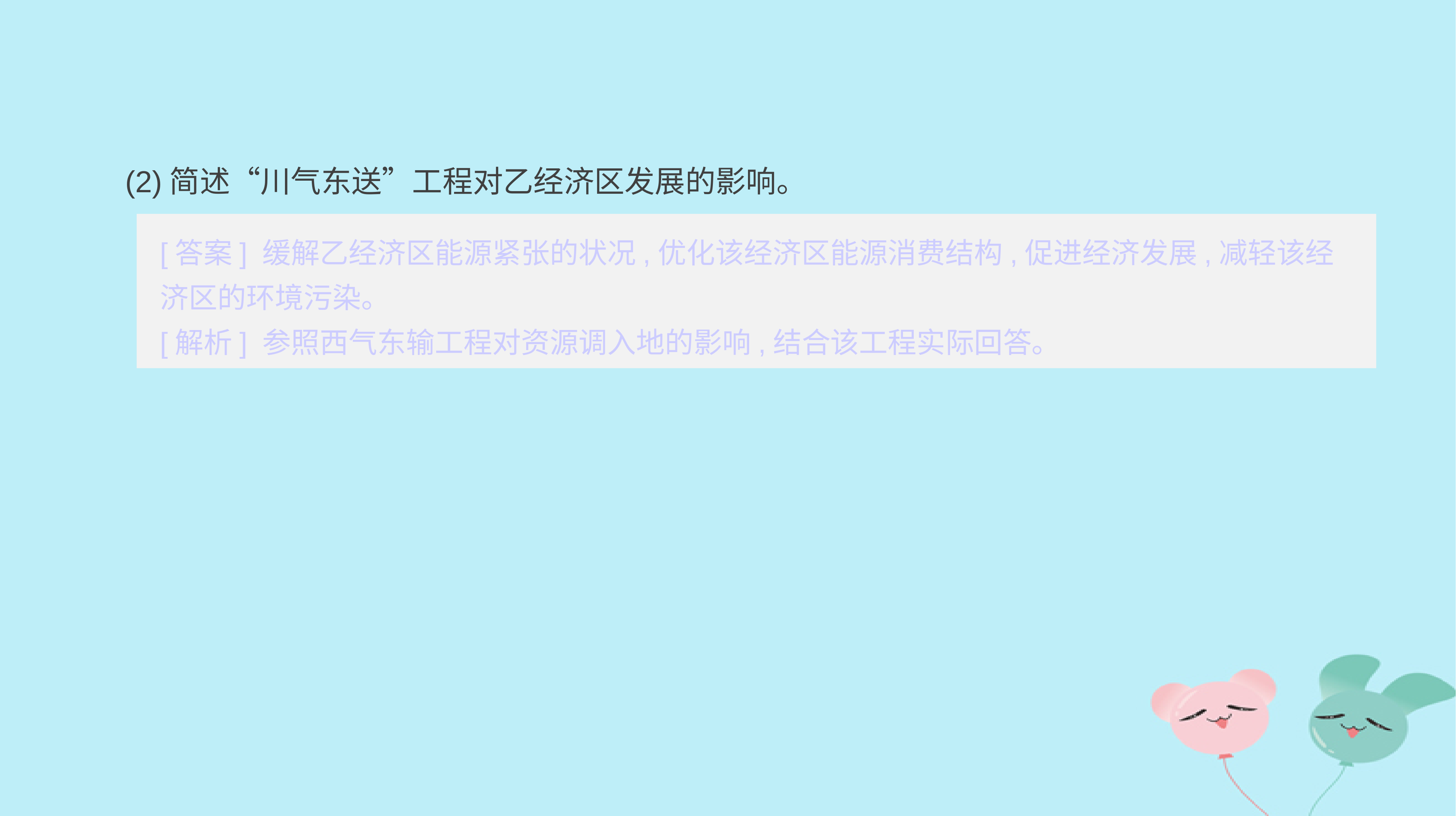

(2)简述“川气东送”工程对乙经济区发展的影响。

[答案] 缓解乙经济区能源紧张的状况,优化该经济区能源消费结构,促进经济发展,减轻该经济区的环境污染。
[解析] 参照西气东输工程对资源调入地的影响,结合该工程实际回答。